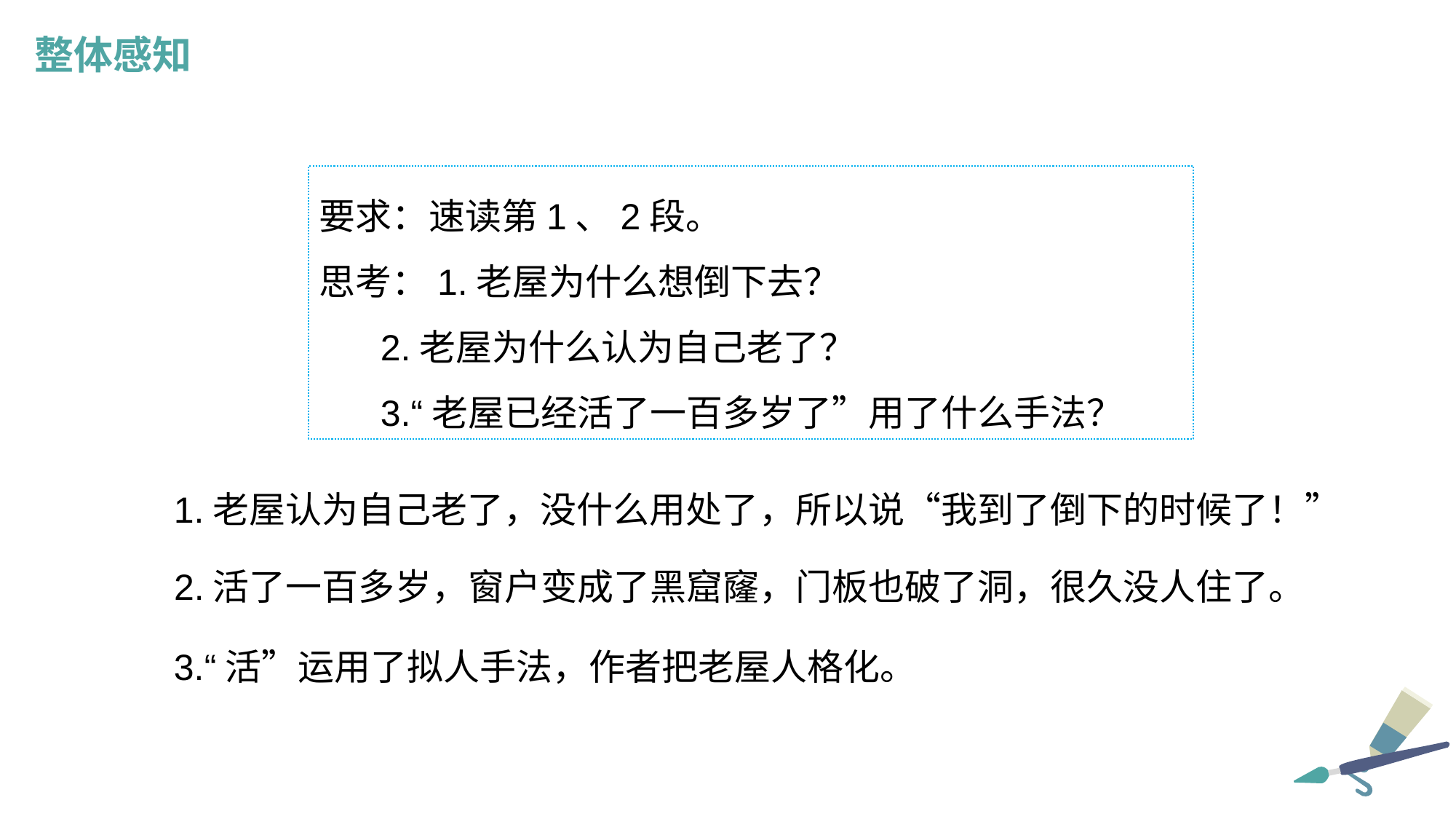

整体感知
要求：速读第1、2段。
思考：1.老屋为什么想倒下去？
      2.老屋为什么认为自己老了？
      3.“老屋已经活了一百多岁了”用了什么手法？
1.老屋认为自己老了，没什么用处了，所以说“我到了倒下的时候了！”
2.活了一百多岁，窗户变成了黑窟窿，门板也破了洞，很久没人住了。
3.“活”运用了拟人手法，作者把老屋人格化。